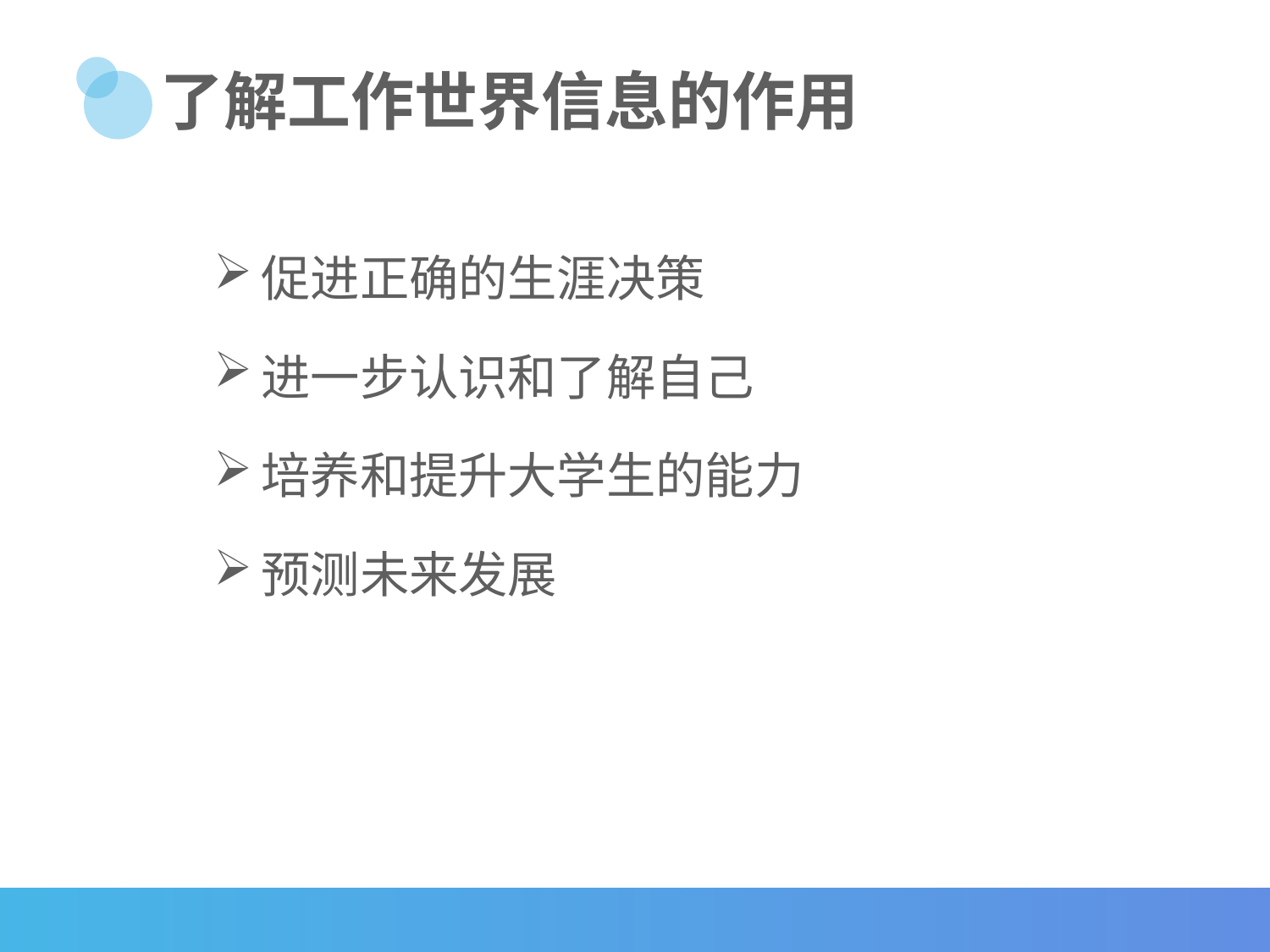

# 了解工作世界信息的作用
促进正确的生涯决策
进一步认识和了解自己
培养和提升大学生的能力
预测未来发展